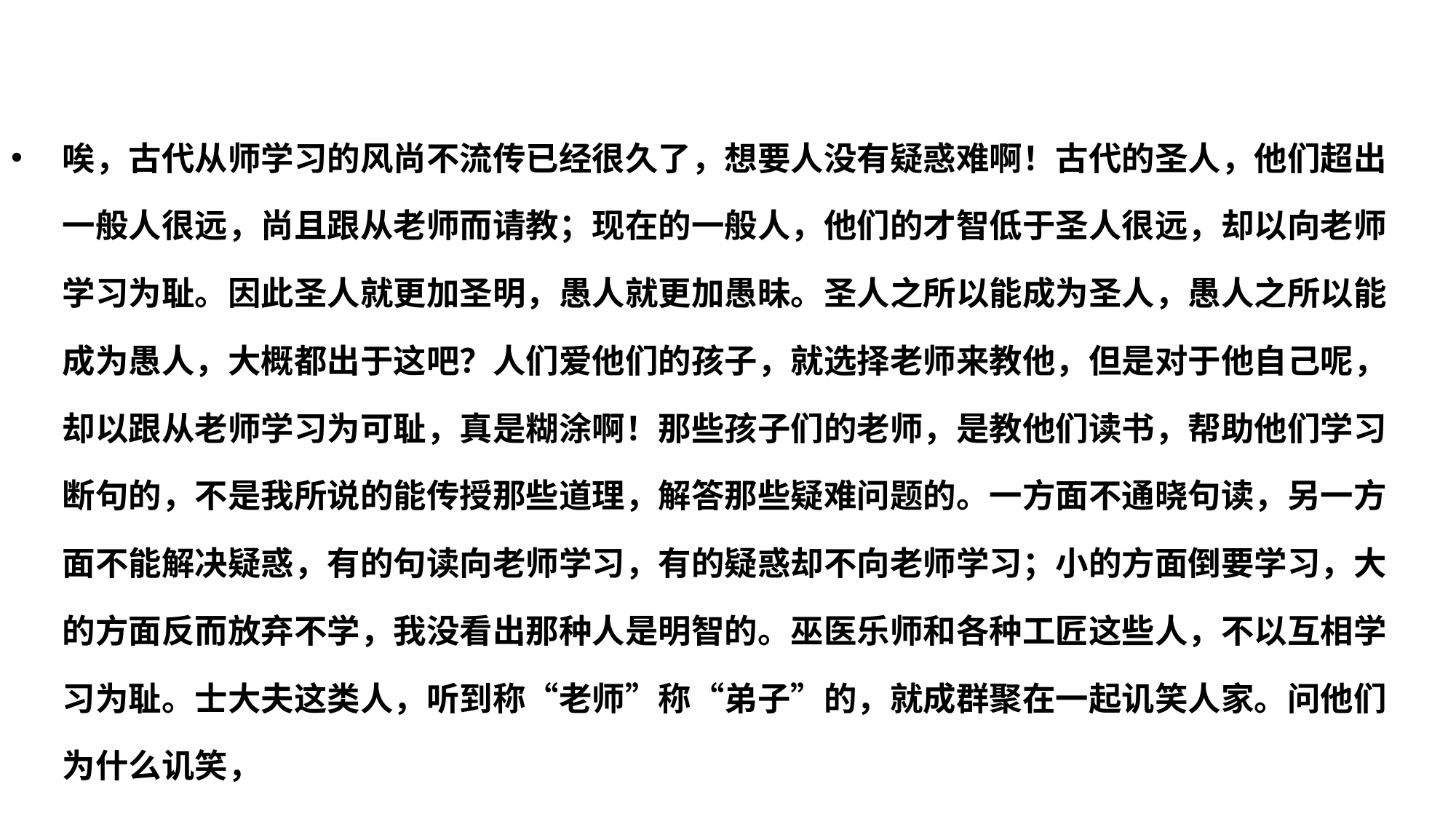

唉，古代从师学习的风尚不流传已经很久了，想要人没有疑惑难啊！古代的圣人，他们超出一般人很远，尚且跟从老师而请教；现在的一般人，他们的才智低于圣人很远，却以向老师学习为耻。因此圣人就更加圣明，愚人就更加愚昧。圣人之所以能成为圣人，愚人之所以能成为愚人，大概都出于这吧？人们爱他们的孩子，就选择老师来教他，但是对于他自己呢，却以跟从老师学习为可耻，真是糊涂啊！那些孩子们的老师，是教他们读书，帮助他们学习断句的，不是我所说的能传授那些道理，解答那些疑难问题的。一方面不通晓句读，另一方面不能解决疑惑，有的句读向老师学习，有的疑惑却不向老师学习；小的方面倒要学习，大的方面反而放弃不学，我没看出那种人是明智的。巫医乐师和各种工匠这些人，不以互相学习为耻。士大夫这类人，听到称“老师”称“弟子”的，就成群聚在一起讥笑人家。问他们为什么讥笑，